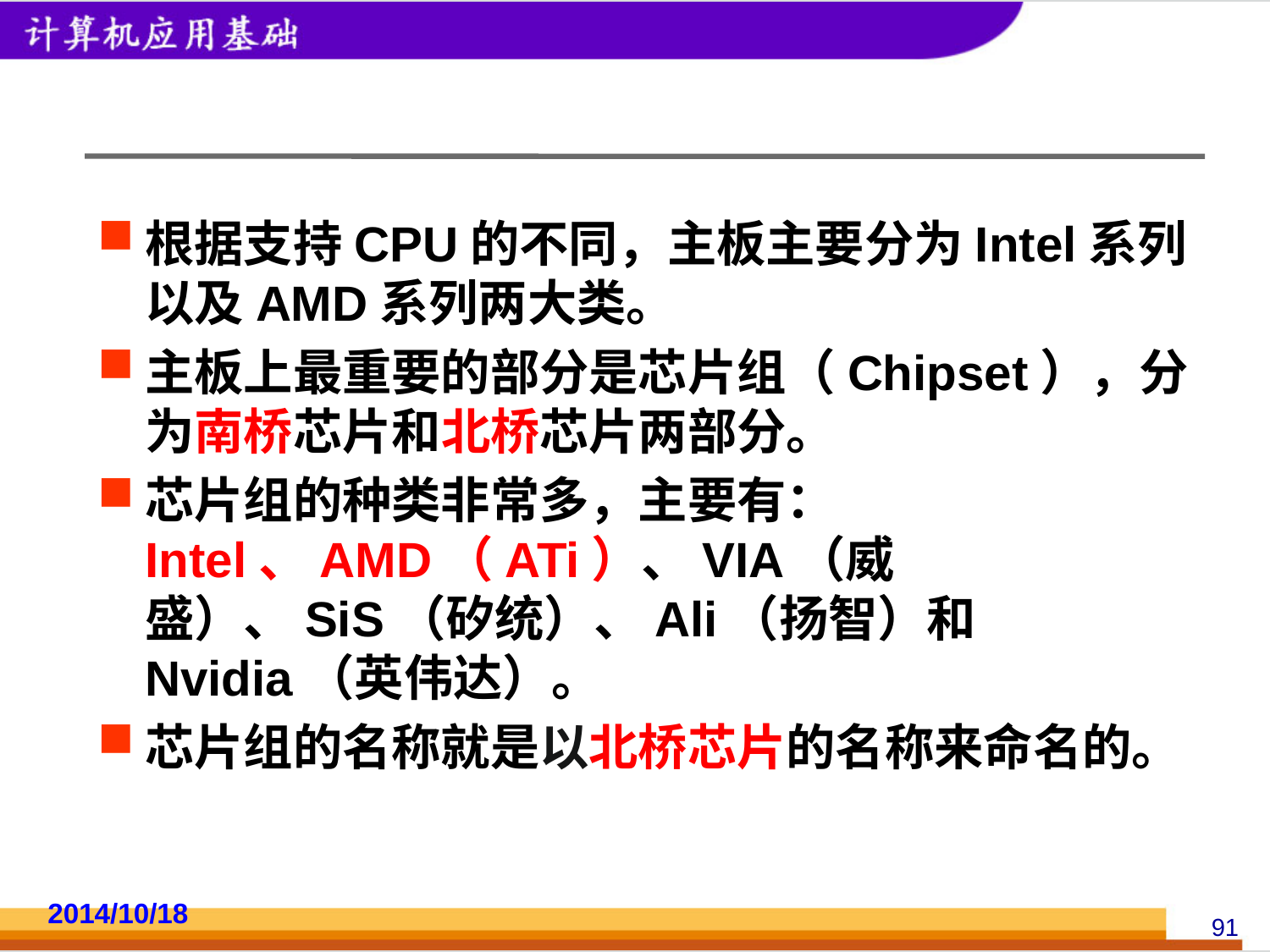

#
根据支持CPU的不同，主板主要分为Intel系列以及AMD系列两大类。
主板上最重要的部分是芯片组（Chipset），分为南桥芯片和北桥芯片两部分。
芯片组的种类非常多，主要有：Intel、AMD（ATi）、VIA（威盛）、SiS（矽统）、Ali（扬智）和Nvidia（英伟达）。
芯片组的名称就是以北桥芯片的名称来命名的。
2014/10/18